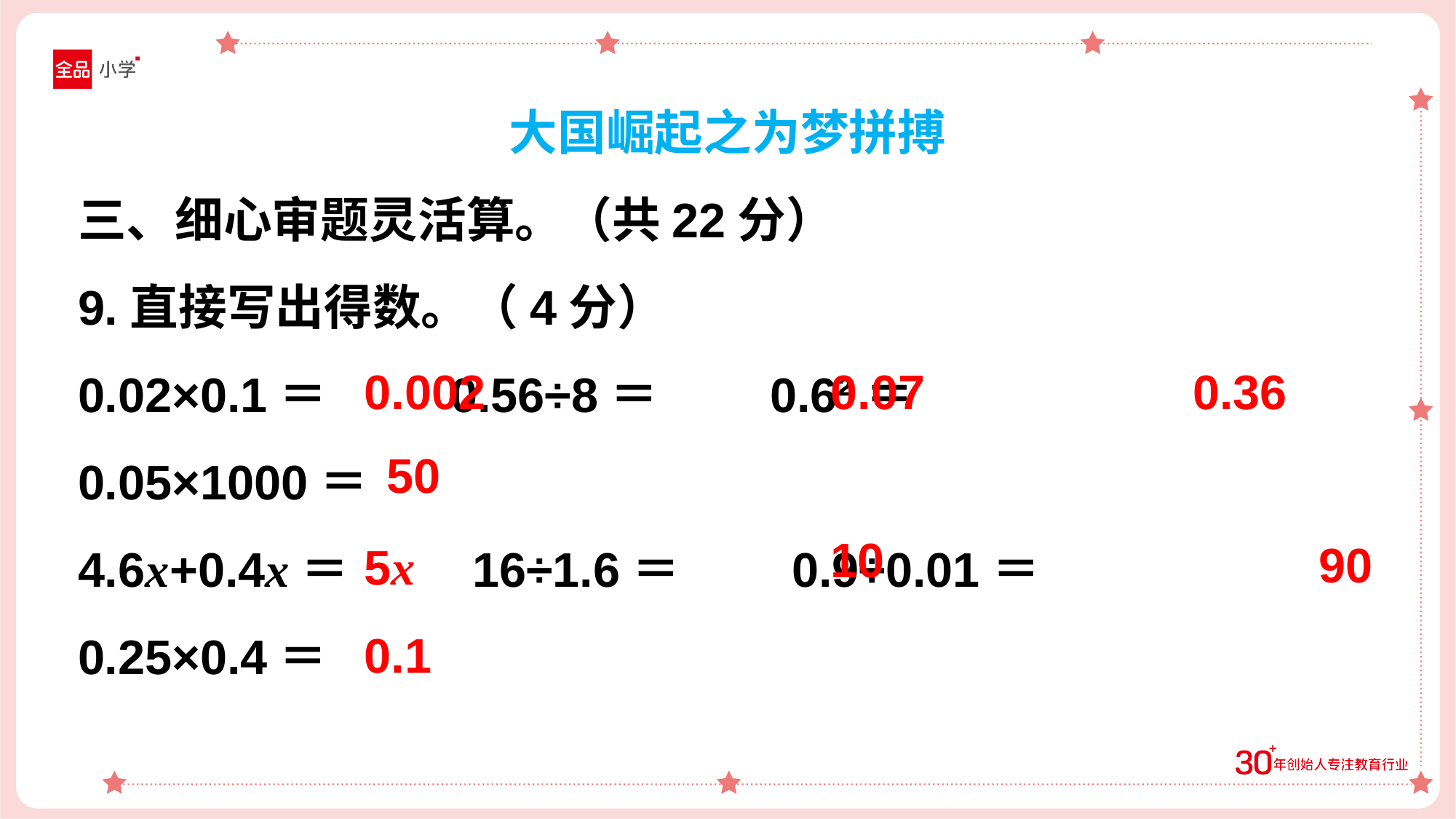

大国崛起之为梦拼搏
三、细心审题灵活算。（共22分）
9.直接写出得数。（4分）
0.02×0.1＝          0.56÷8＝         0.6²＝
0.05×1000＝
4.6x+0.4x＝          16÷1.6＝         0.9÷0.01＝
0.25×0.4＝

0.002
0.07
0.36
50
10
90
5x
0.1